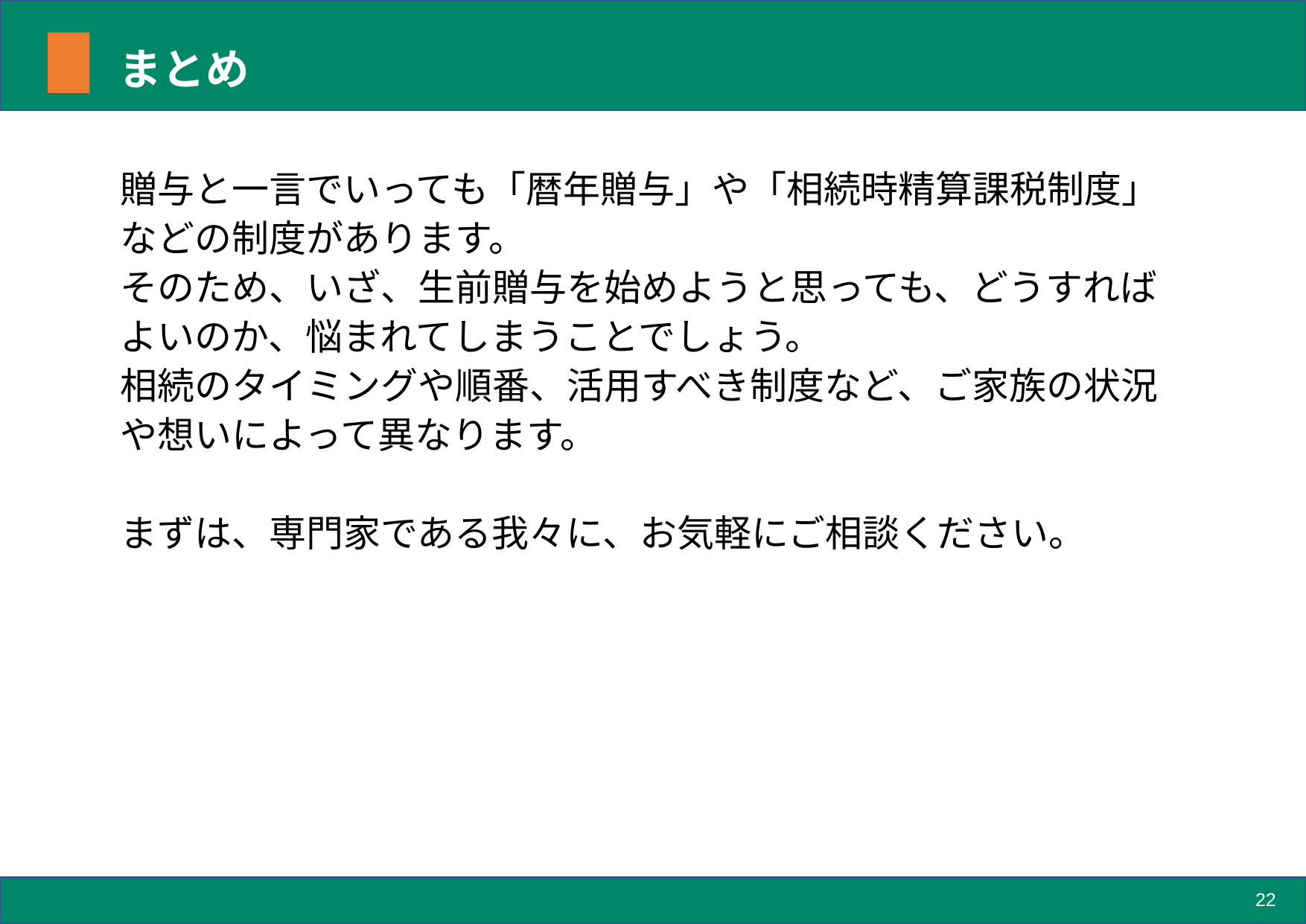

# まとめ
贈与と一言でいっても「暦年贈与」や「相続時精算課税制度」などの制度があります。
そのため、いざ、生前贈与を始めようと思っても、どうすればよいのか、悩まれてしまうことでしょう。
相続のタイミングや順番、活用すべき制度など、ご家族の状況や想いによって異なります。

まずは、専門家である我々に、お気軽にご相談ください。